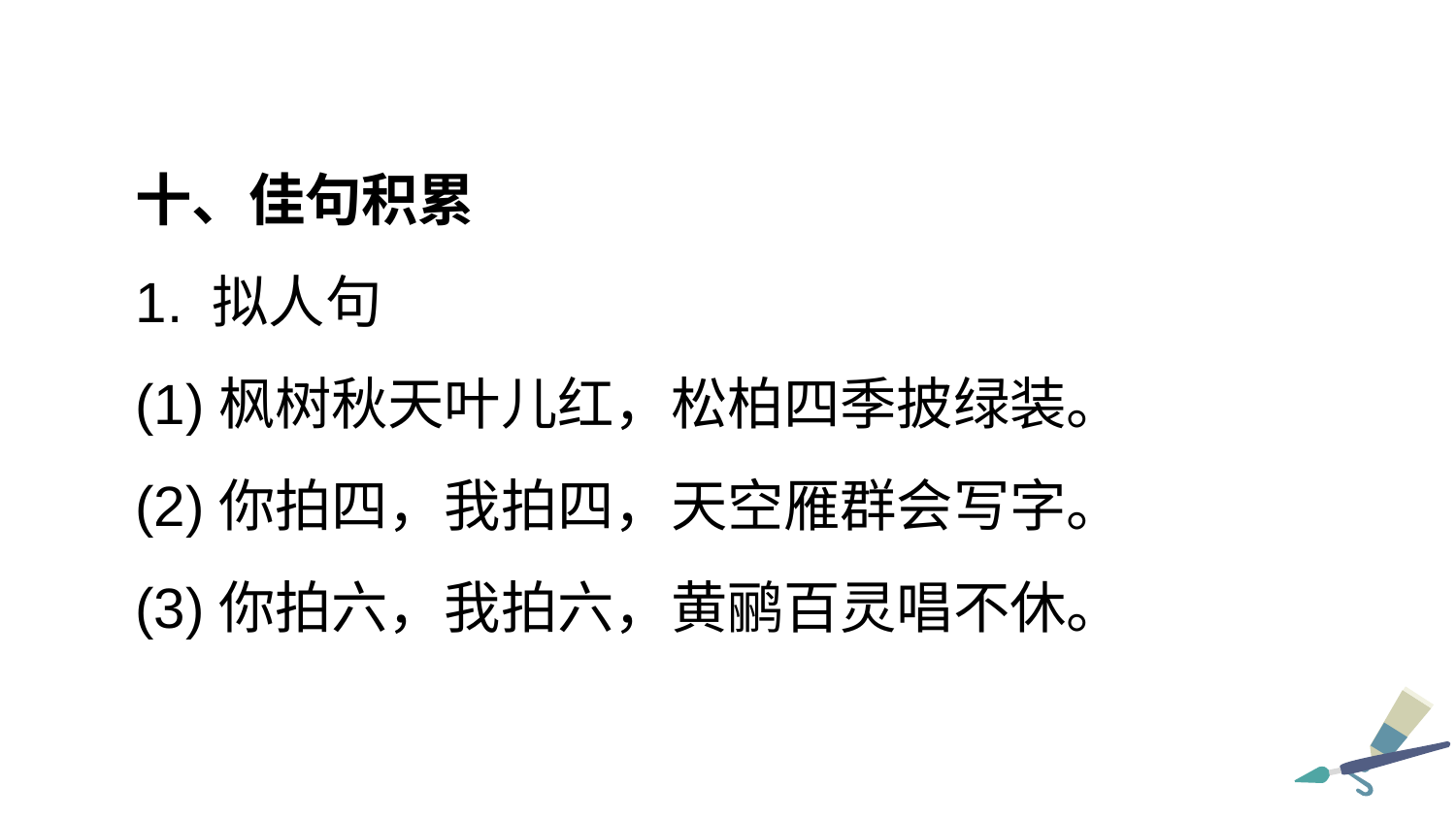

十、佳句积累
1. 拟人句
(1)枫树秋天叶儿红，松柏四季披绿装。
(2)你拍四，我拍四，天空雁群会写字。
(3)你拍六，我拍六，黄鹂百灵唱不休。